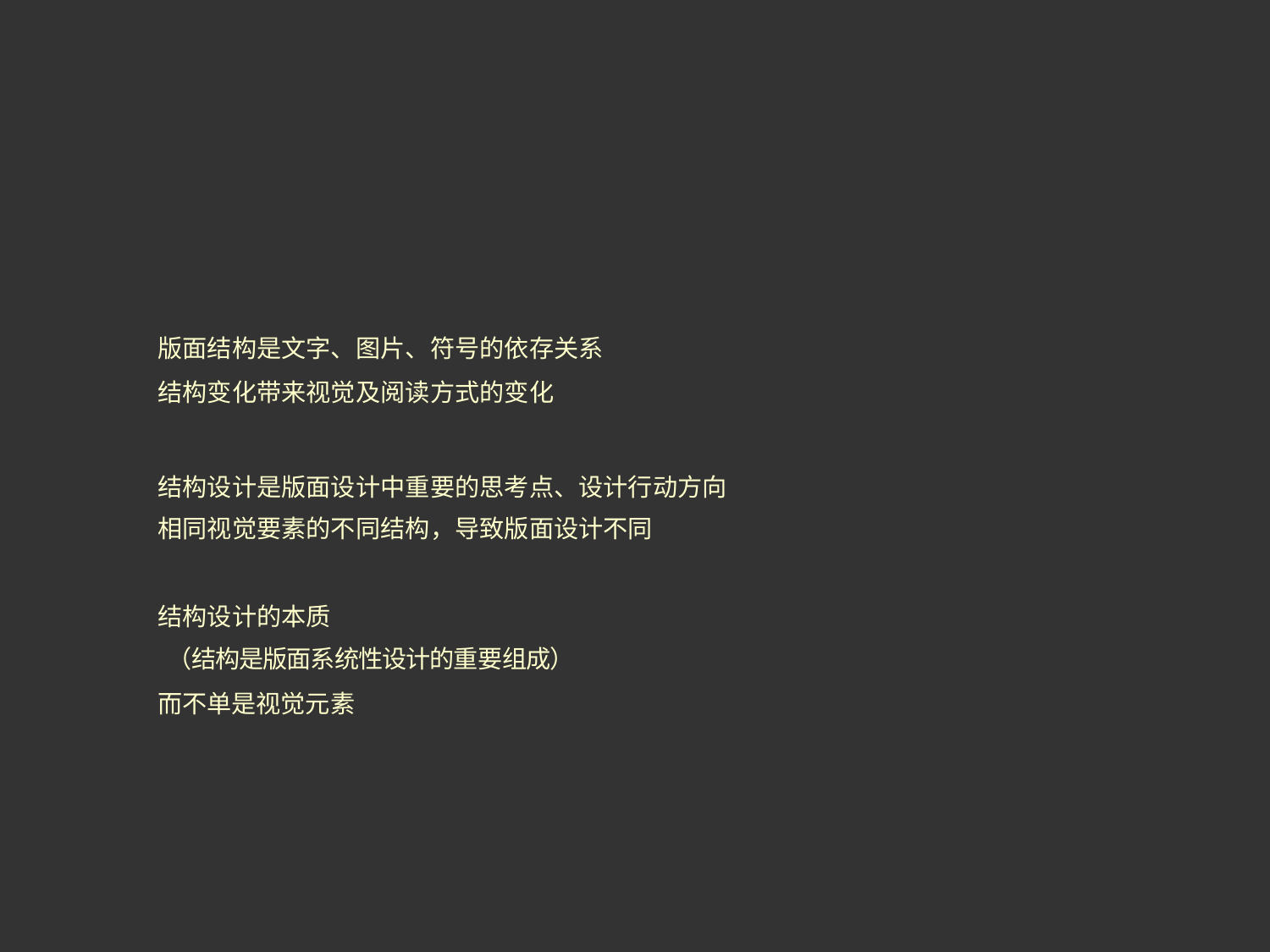

版面结构是文字、图片、符号的依存关系
结构变化带来视觉及阅读方式的变化

结构设计是版面设计中重要的思考点、设计行动方向 相同视觉要素的不同结构，导致版面设计不同

结构设计的本质
（结构是版面系统性设计的重要组成）
而不单是视觉元素